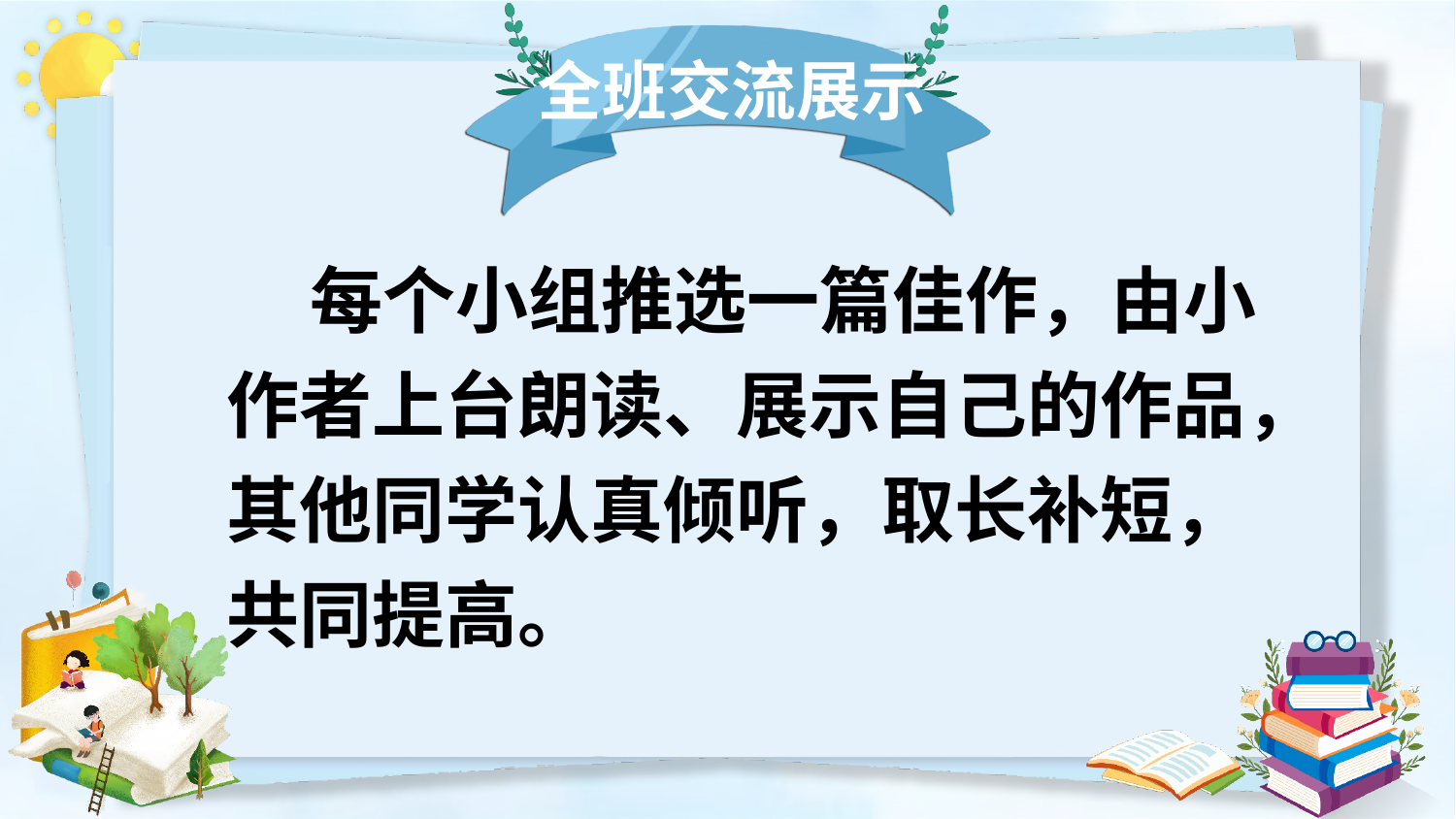

全班交流展示
    每个小组推选一篇佳作，由小作者上台朗读、展示自己的作品，其他同学认真倾听，取长补短，共同提高。